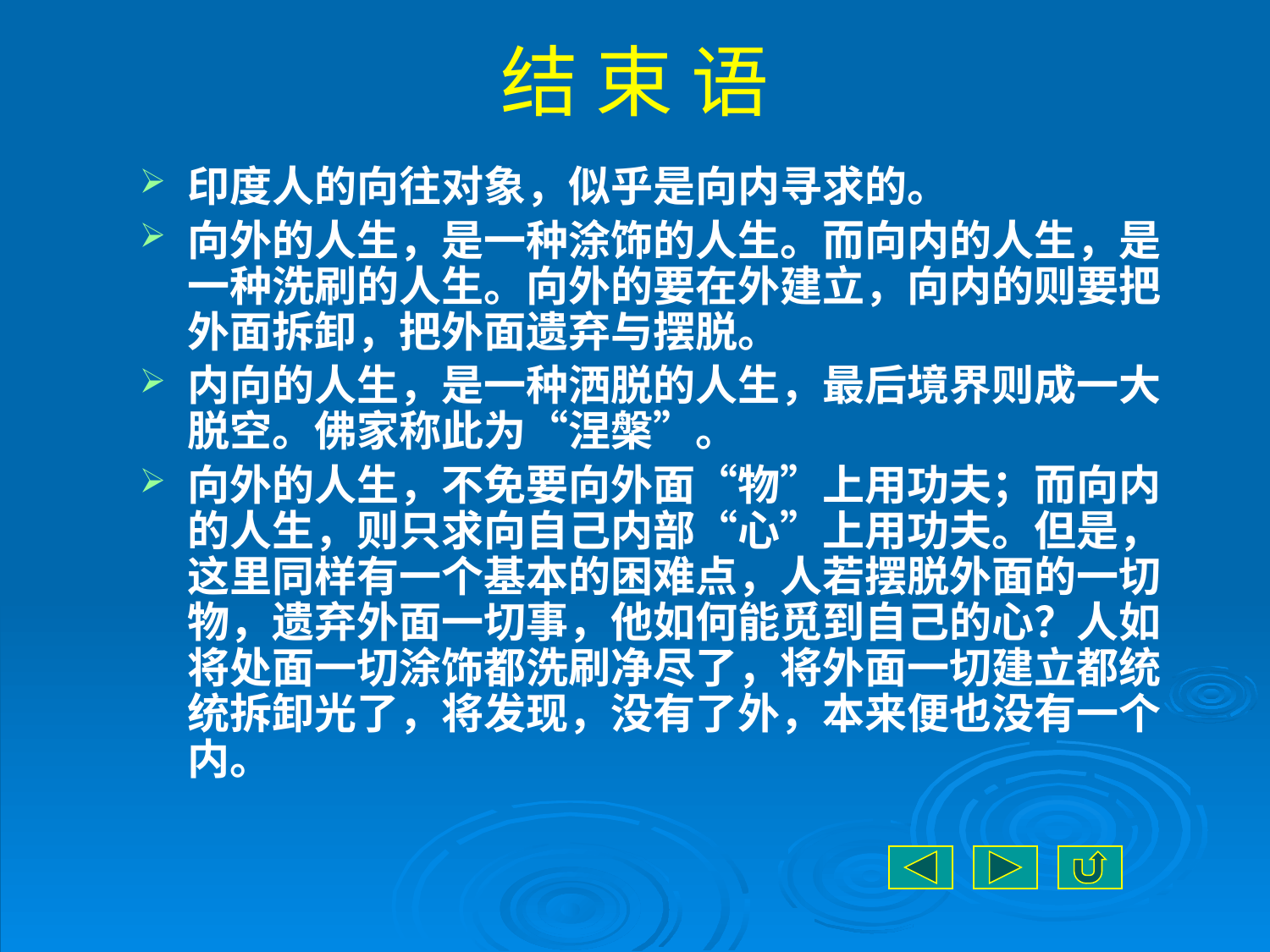

# 结 束 语
印度人的向往对象，似乎是向内寻求的。
向外的人生，是一种涂饰的人生。而向内的人生，是一种洗刷的人生。向外的要在外建立，向内的则要把外面拆卸，把外面遗弃与摆脱。
内向的人生，是一种洒脱的人生，最后境界则成一大脱空。佛家称此为“涅槃”。
向外的人生，不免要向外面“物”上用功夫；而向内的人生，则只求向自己内部“心”上用功夫。但是，这里同样有一个基本的困难点，人若摆脱外面的一切物，遗弃外面一切事，他如何能觅到自己的心？人如将处面一切涂饰都洗刷净尽了，将外面一切建立都统统拆卸光了，将发现，没有了外，本来便也没有一个内。